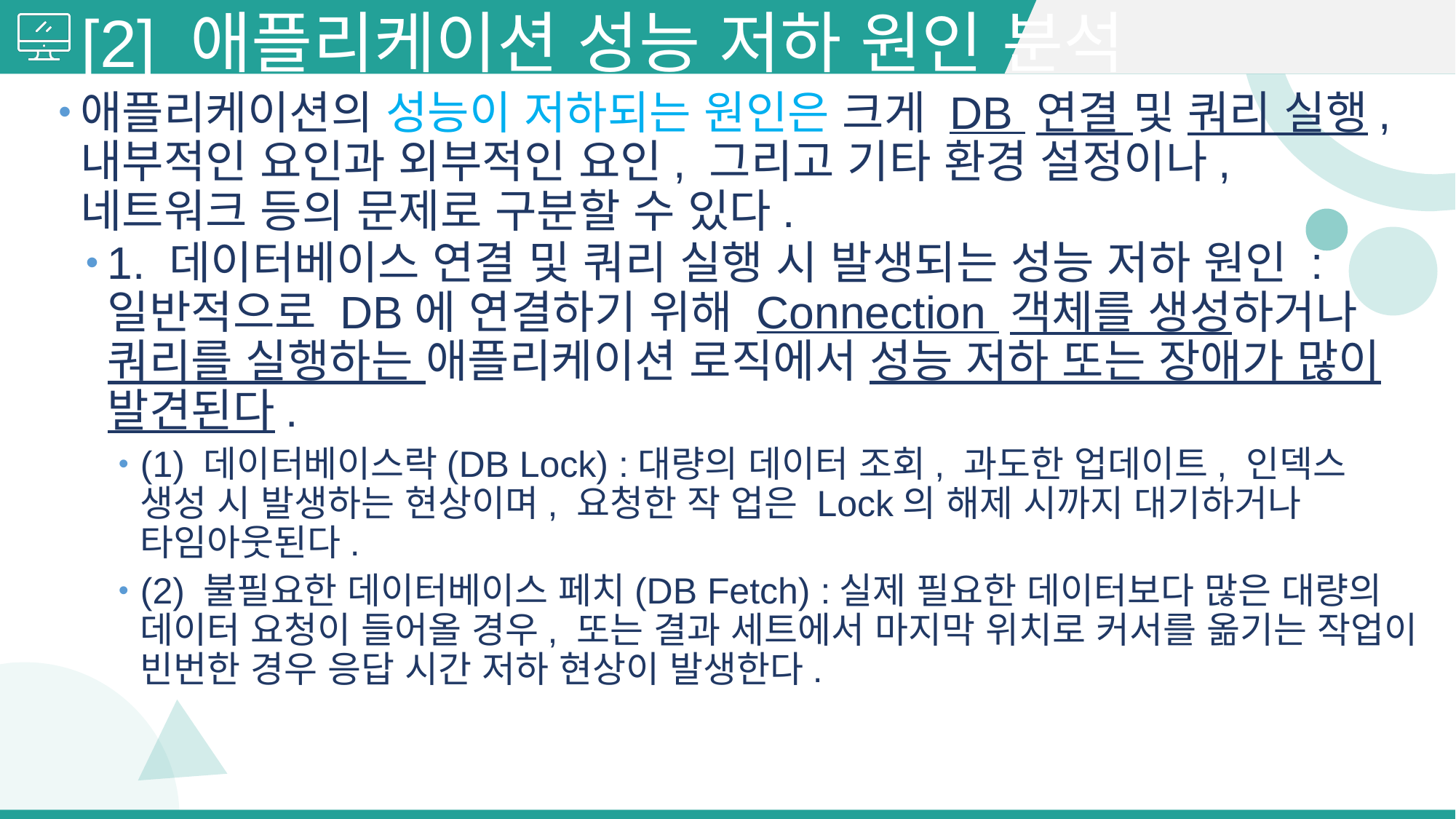

# [2] 애플리케이션 성능 저하 원인 분석
애플리케이션의 성능이 저하되는 원인은 크게 DB 연결 및 쿼리 실행, 내부적인 요인과 외부적인 요인, 그리고 기타 환경 설정이나, 네트워크 등의 문제로 구분할 수 있다.
1. 데이터베이스 연결 및 쿼리 실행 시 발생되는 성능 저하 원인 : 일반적으로 DB에 연결하기 위해 Connection 객체를 생성하거나 쿼리를 실행하는 애플리케이션 로직에서 성능 저하 또는 장애가 많이 발견된다.
(1) 데이터베이스락(DB Lock) :대량의 데이터 조회, 과도한 업데이트, 인덱스 생성 시 발생하는 현상이며, 요청한 작 업은 Lock의 해제 시까지 대기하거나 타임아웃된다.
(2) 불필요한 데이터베이스 페치(DB Fetch) :실제 필요한 데이터보다 많은 대량의 데이터 요청이 들어올 경우, 또는 결과 세트에서 마지막 위치로 커서를 옮기는 작업이 빈번한 경우 응답 시간 저하 현상이 발생한다.